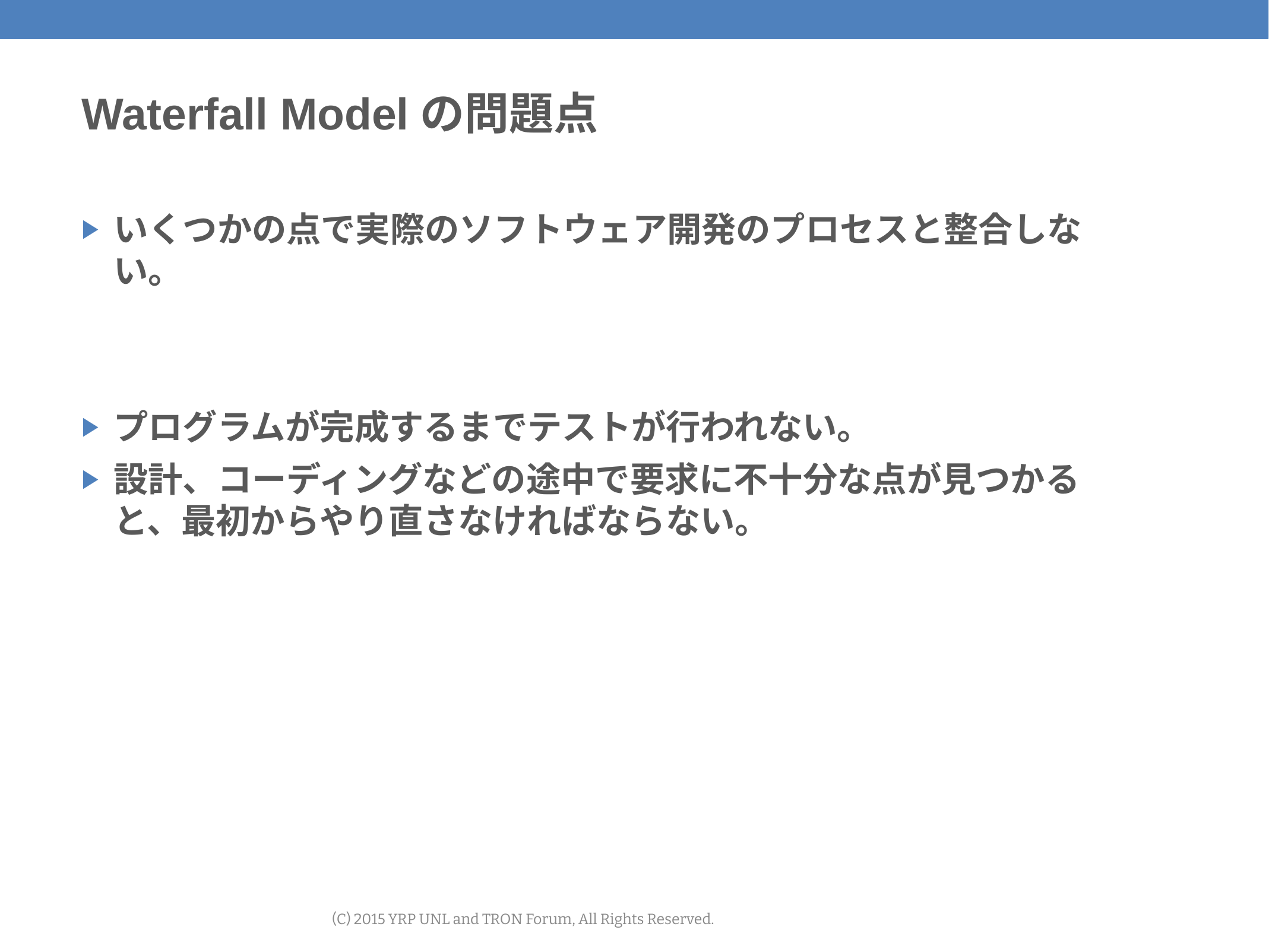

# Waterfall Modelの問題点
いくつかの点で実際のソフトウェア開発のプロセスと整合しない。

プログラムが完成するまでテストが行われない。
設計、コーディングなどの途中で要求に不十分な点が見つかると、最初からやり直さなければならない。
(C) 2015 YRP UNL and TRON Forum, All Rights Reserved.
33